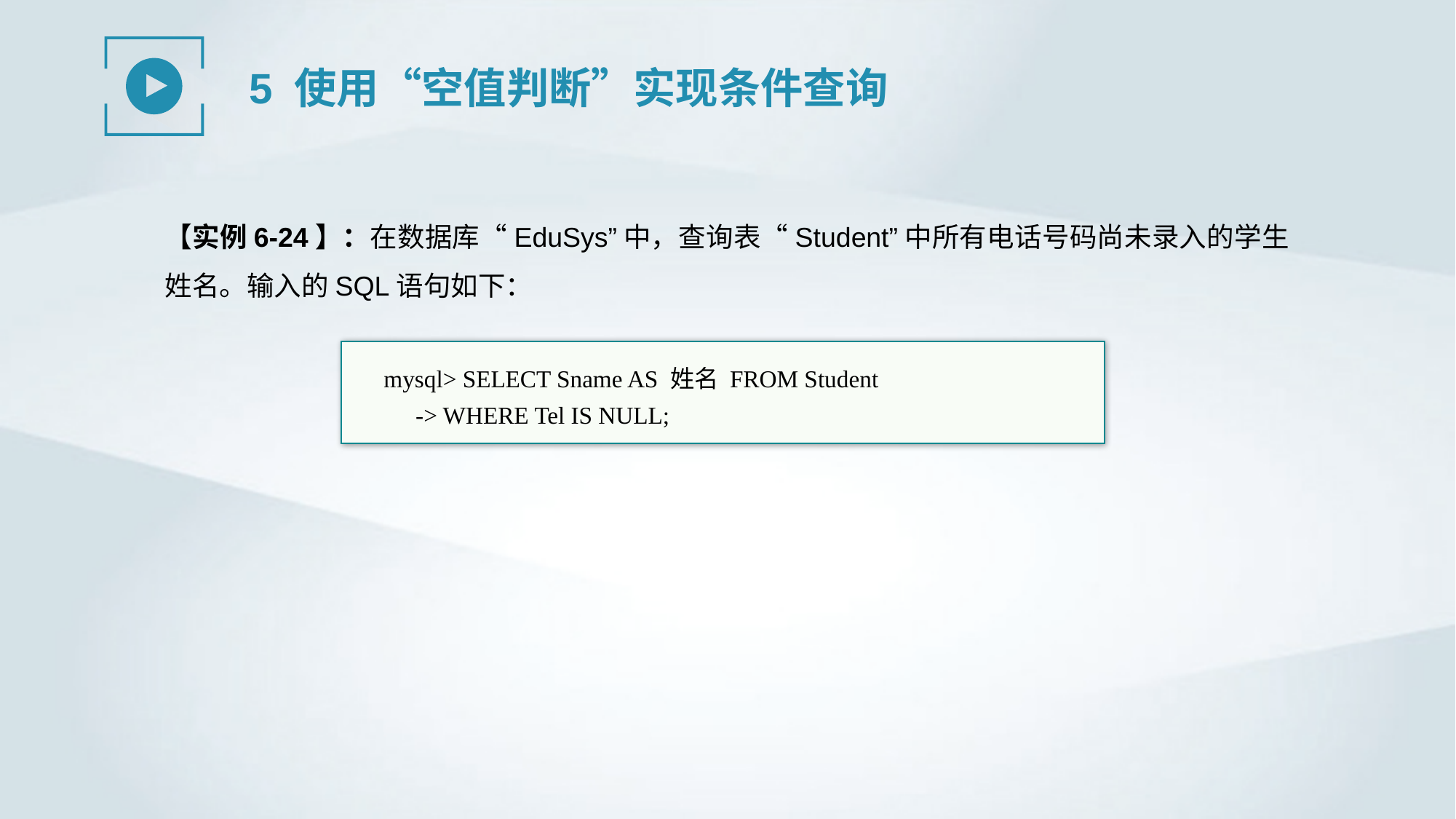

5 使用“空值判断”实现条件查询
【实例6-24】：在数据库“EduSys”中，查询表“Student”中所有电话号码尚未录入的学生姓名。输入的SQL语句如下：
mysql> SELECT Sname AS 姓名 FROM Student
-> WHERE Tel IS NULL;